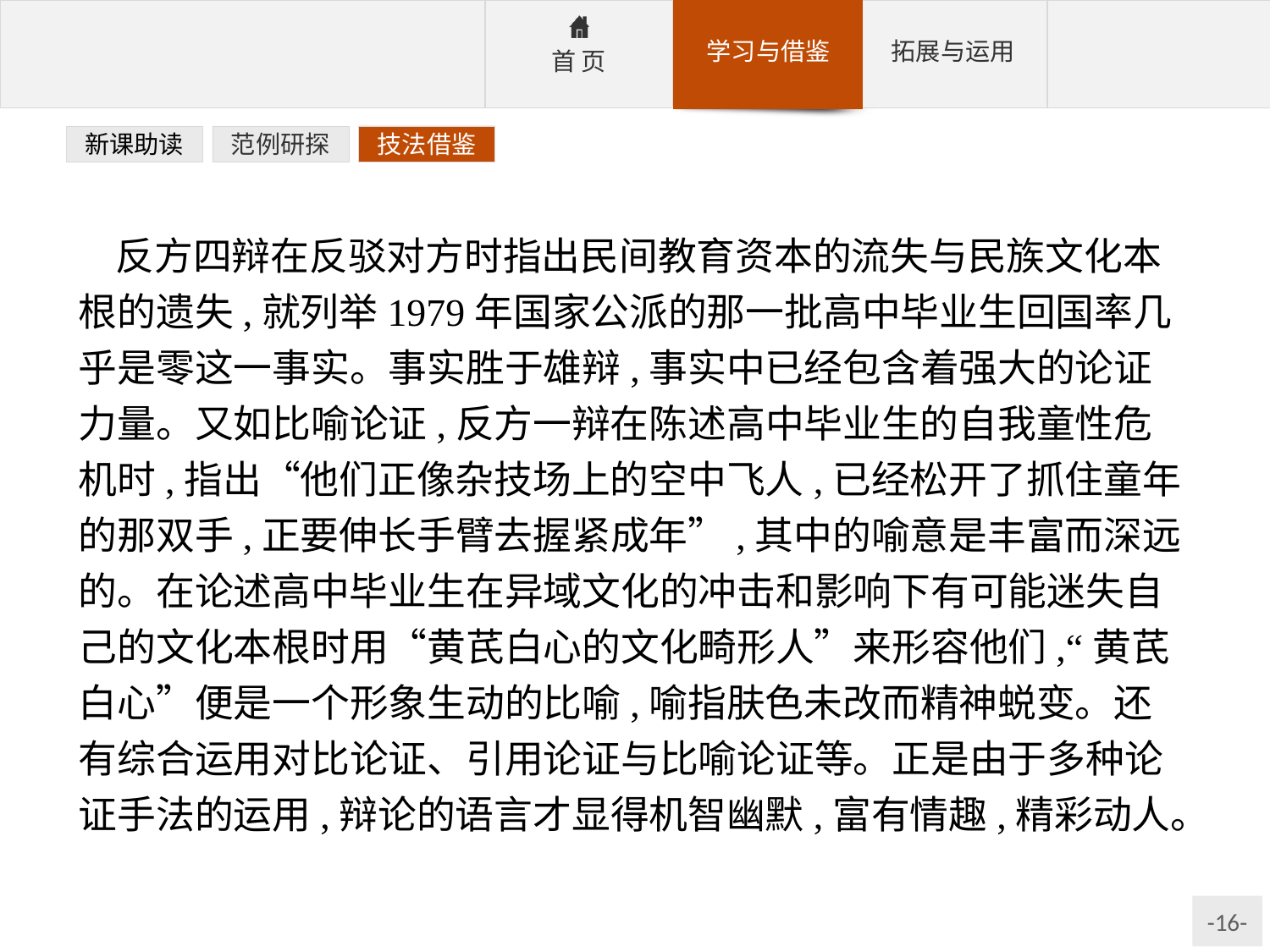

新课助读
范例研探
技法借鉴
反方四辩在反驳对方时指出民间教育资本的流失与民族文化本根的遗失,就列举1979年国家公派的那一批高中毕业生回国率几乎是零这一事实。事实胜于雄辩,事实中已经包含着强大的论证力量。又如比喻论证,反方一辩在陈述高中毕业生的自我童性危机时,指出“他们正像杂技场上的空中飞人,已经松开了抓住童年的那双手,正要伸长手臂去握紧成年”,其中的喻意是丰富而深远的。在论述高中毕业生在异域文化的冲击和影响下有可能迷失自己的文化本根时用“黄芪白心的文化畸形人”来形容他们,“黄芪白心”便是一个形象生动的比喻,喻指肤色未改而精神蜕变。还有综合运用对比论证、引用论证与比喻论证等。正是由于多种论证手法的运用,辩论的语言才显得机智幽默,富有情趣,精彩动人。